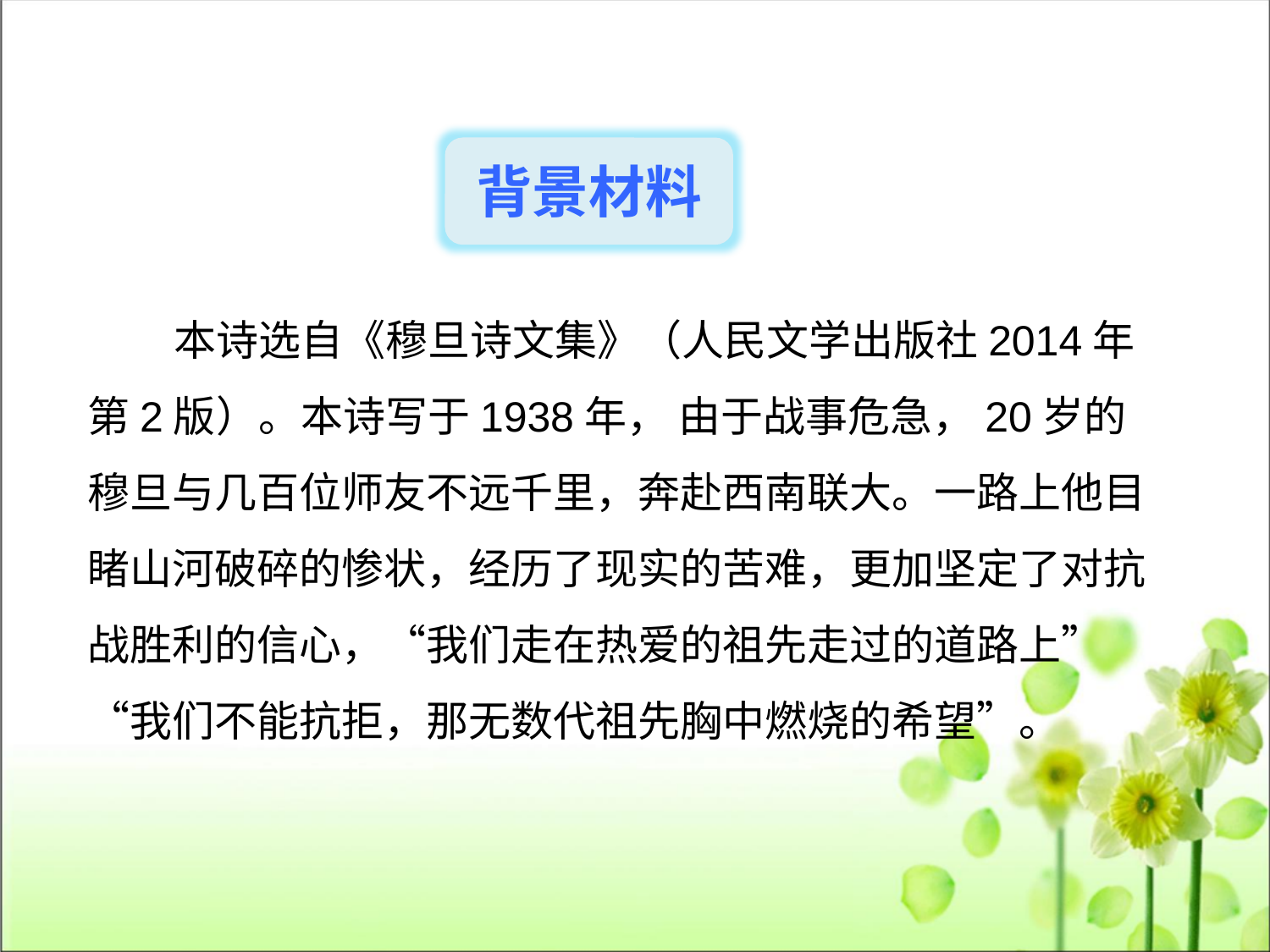

背景材料
        本诗选自《穆旦诗文集》（人民文学出版社2014年第2版）。本诗写于1938年， 由于战事危急，20岁的穆旦与几百位师友不远千里，奔赴西南联大。一路上他目睹山河破碎的惨状，经历了现实的苦难，更加坚定了对抗战胜利的信心，“我们走在热爱的祖先走过的道路上”“我们不能抗拒，那无数代祖先胸中燃烧的希望”。